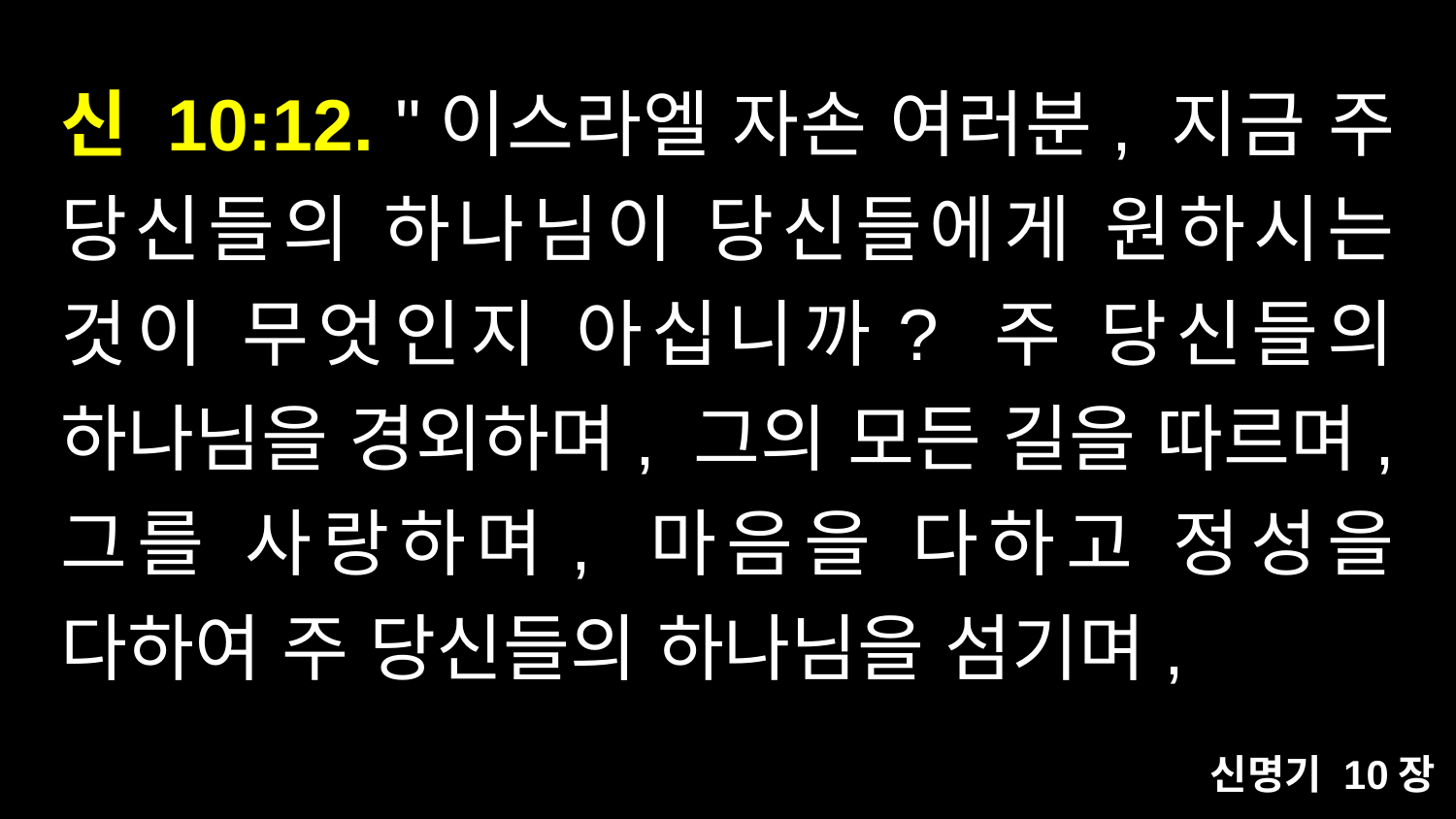

# 신 10:12. "이스라엘 자손 여러분, 지금 주 당신들의 하나님이 당신들에게 원하시는 것이 무엇인지 아십니까? 주 당신들의 하나님을 경외하며, 그의 모든 길을 따르며, 그를 사랑하며, 마음을 다하고 정성을 다하여 주 당신들의 하나님을 섬기며,
신명기 10장